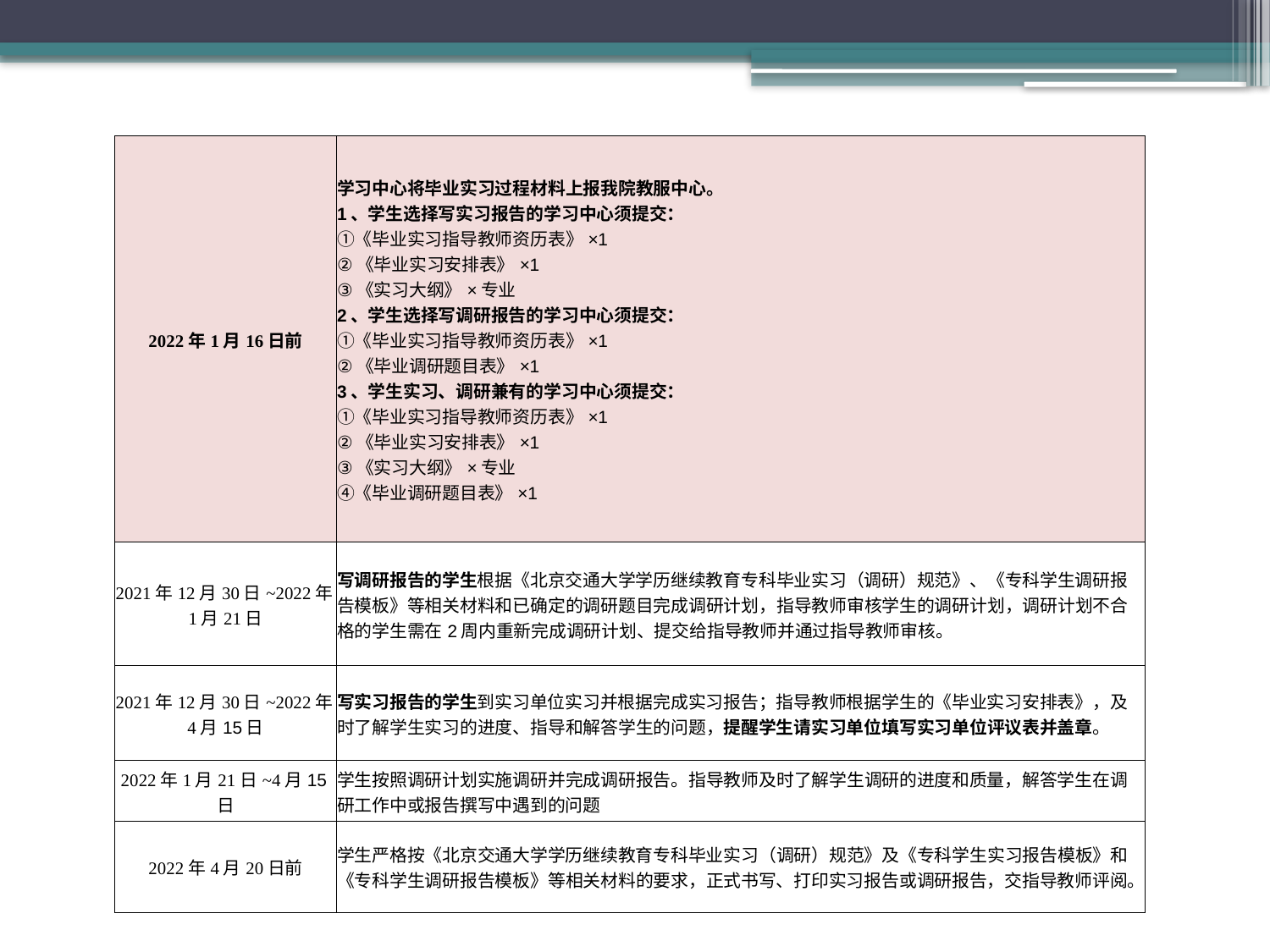

| 2022年1月16日前 | 学习中心将毕业实习过程材料上报我院教服中心。 1、学生选择写实习报告的学习中心须提交： ①《毕业实习指导教师资历表》×1 ②《毕业实习安排表》×1 ③《实习大纲》×专业 2、学生选择写调研报告的学习中心须提交： ①《毕业实习指导教师资历表》×1 ②《毕业调研题目表》×1 3、学生实习、调研兼有的学习中心须提交： ①《毕业实习指导教师资历表》×1 ②《毕业实习安排表》×1 ③《实习大纲》×专业 ④《毕业调研题目表》×1 |
| --- | --- |
| 2021年12月30日~2022年1月21日 | 写调研报告的学生根据《北京交通大学学历继续教育专科毕业实习（调研）规范》、《专科学生调研报告模板》等相关材料和已确定的调研题目完成调研计划，指导教师审核学生的调研计划，调研计划不合格的学生需在2周内重新完成调研计划、提交给指导教师并通过指导教师审核。 |
| 2021年12月30日~2022年4月15日 | 写实习报告的学生到实习单位实习并根据完成实习报告；指导教师根据学生的《毕业实习安排表》，及时了解学生实习的进度、指导和解答学生的问题，提醒学生请实习单位填写实习单位评议表并盖章。 |
| 2022年1月21日~4月15日 | 学生按照调研计划实施调研并完成调研报告。指导教师及时了解学生调研的进度和质量，解答学生在调研工作中或报告撰写中遇到的问题 |
| 2022年4月20日前 | 学生严格按《北京交通大学学历继续教育专科毕业实习（调研）规范》及《专科学生实习报告模板》和《专科学生调研报告模板》等相关材料的要求，正式书写、打印实习报告或调研报告，交指导教师评阅。 |